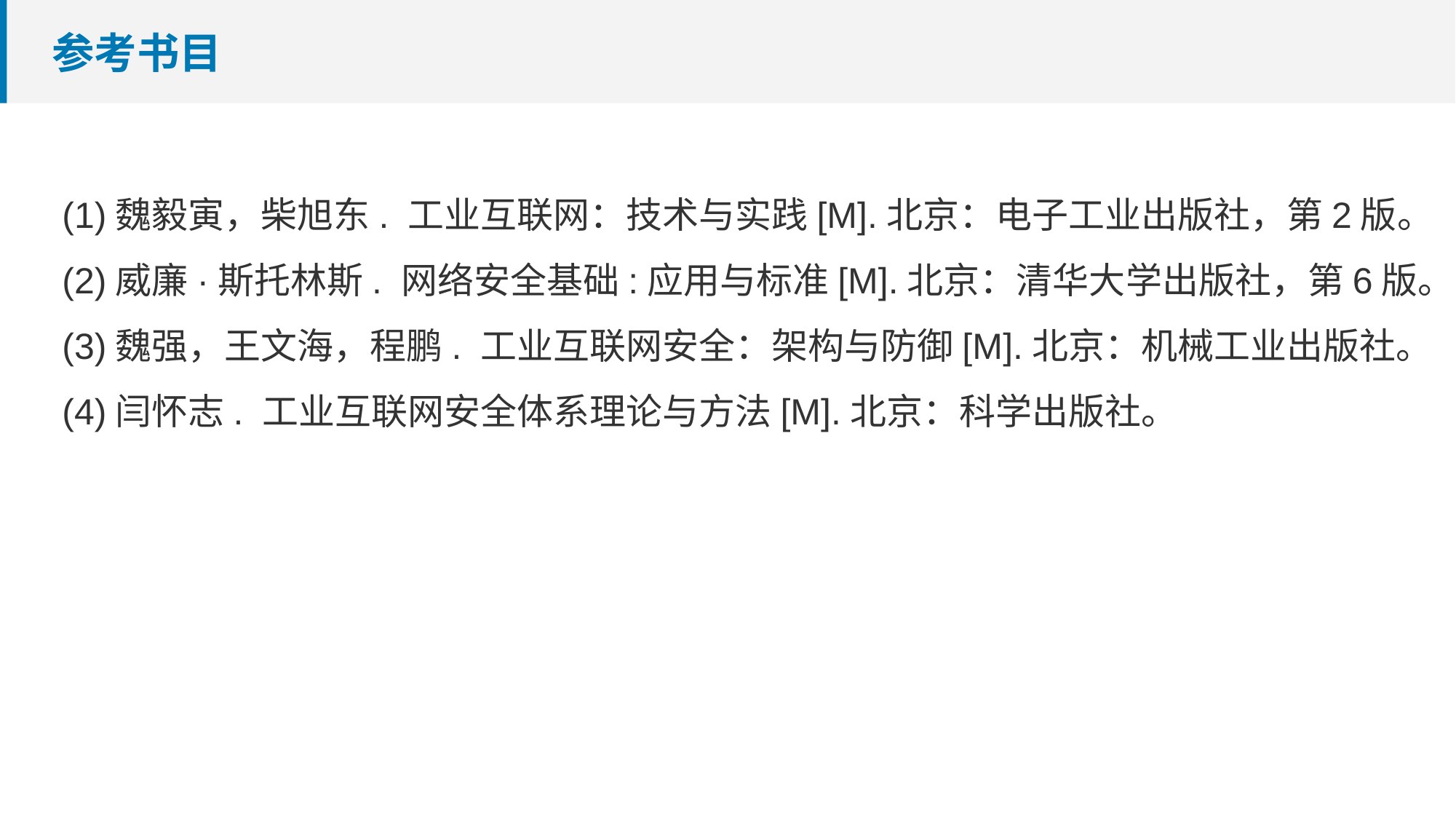

# 参考书目
(1)魏毅寅，柴旭东. 工业互联网：技术与实践[M].北京：电子工业出版社，第2版。
(2)威廉·斯托林斯. 网络安全基础:应用与标准[M].北京：清华大学出版社，第6版。
(3)魏强，王文海，程鹏. 工业互联网安全：架构与防御[M].北京：机械工业出版社。
(4)闫怀志. 工业互联网安全体系理论与方法[M].北京：科学出版社。